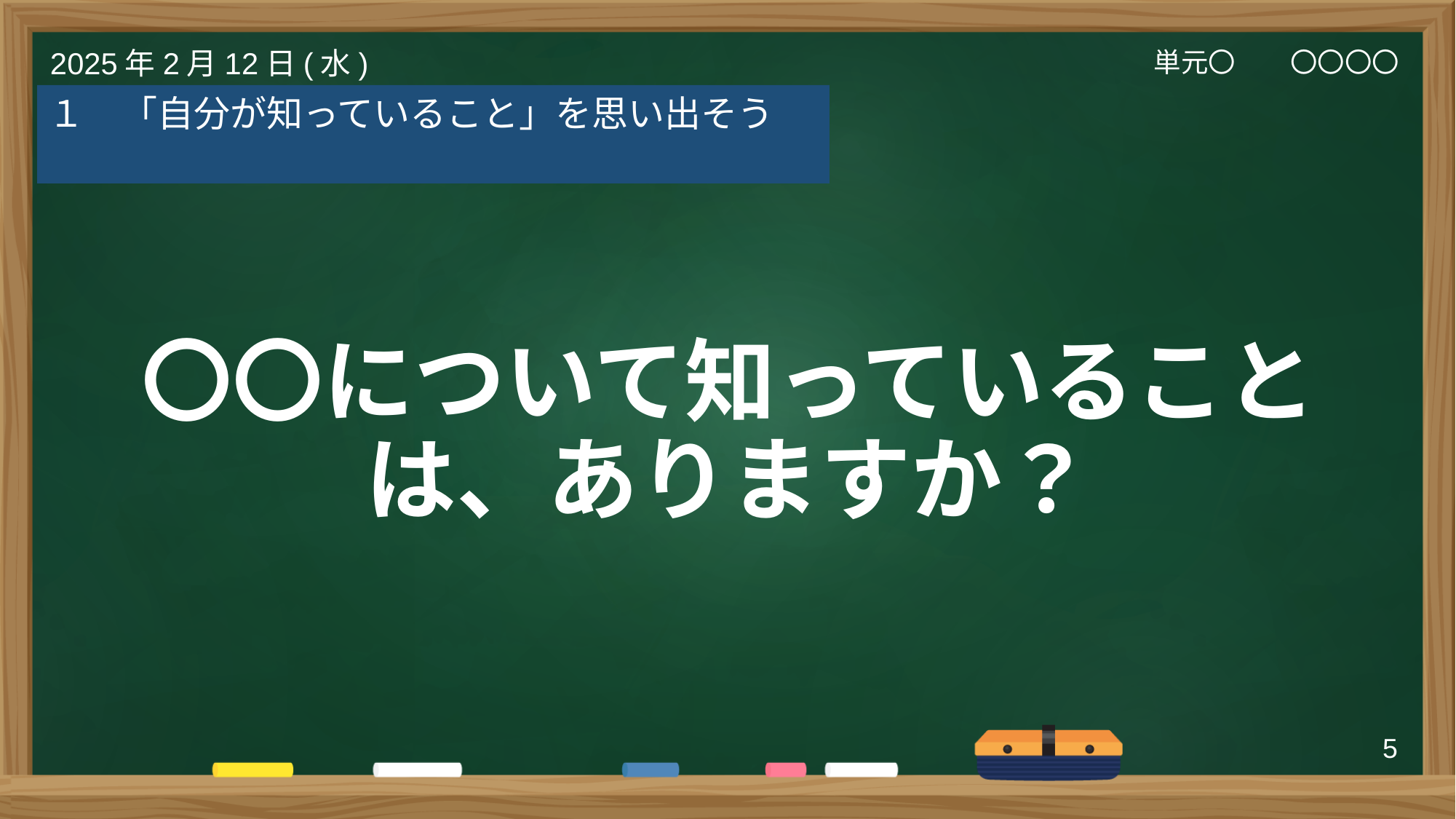

スライド上部の日付や単元名は、
「挿入」タブのテキスト
「ヘッダーとフッター」
で一括で変更できます。
単元〇　　〇〇〇〇
2025年2月12日(水)
１　「自分が知っていること」を思い出そう
〇〇について知っていることは、ありますか？
5